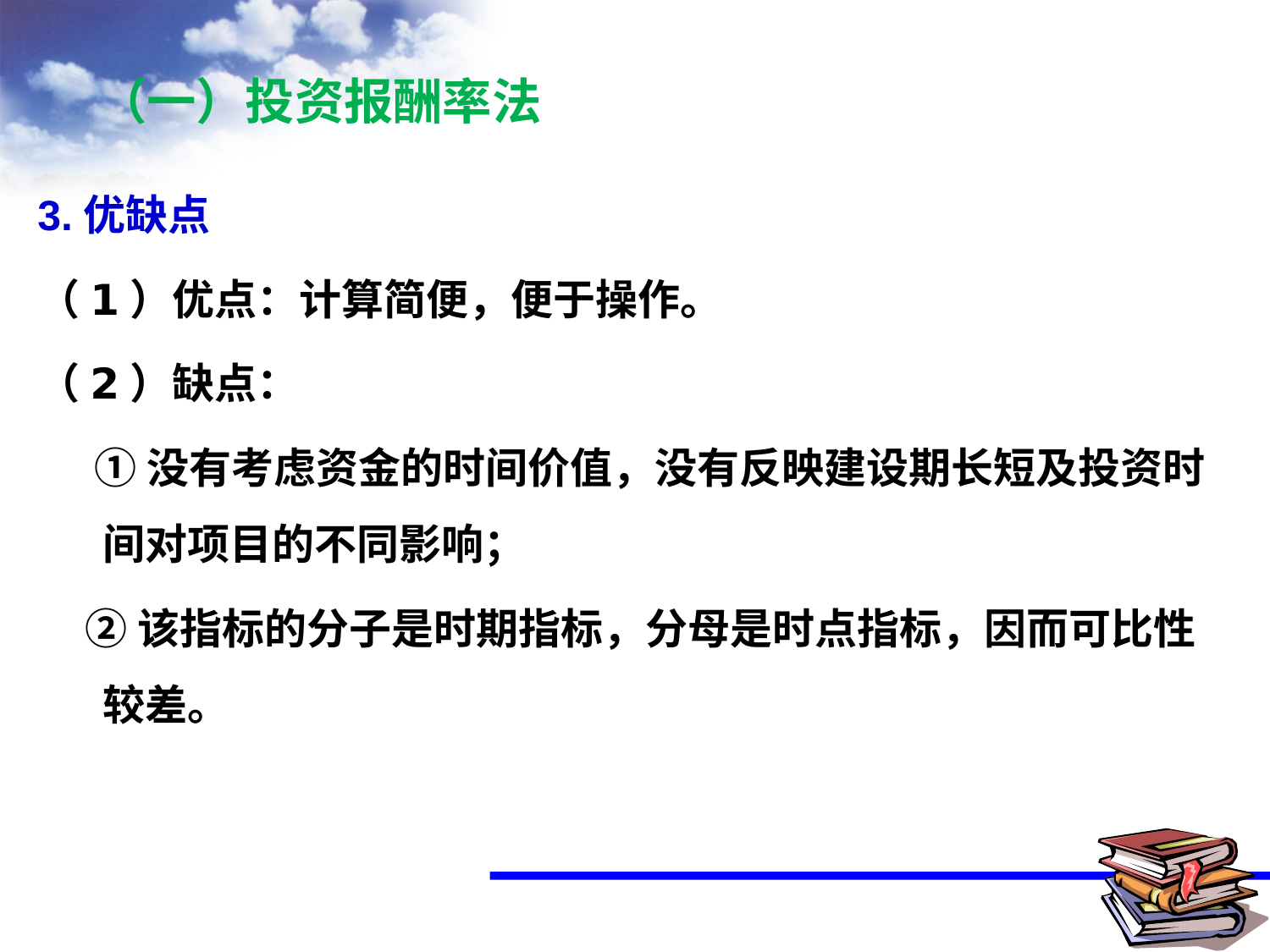

# （一）投资报酬率法
3.优缺点
（1）优点：计算简便，便于操作。
（2）缺点：
      ①没有考虑资金的时间价值，没有反映建设期长短及投资时间对项目的不同影响；
     ②该指标的分子是时期指标，分母是时点指标，因而可比性较差。